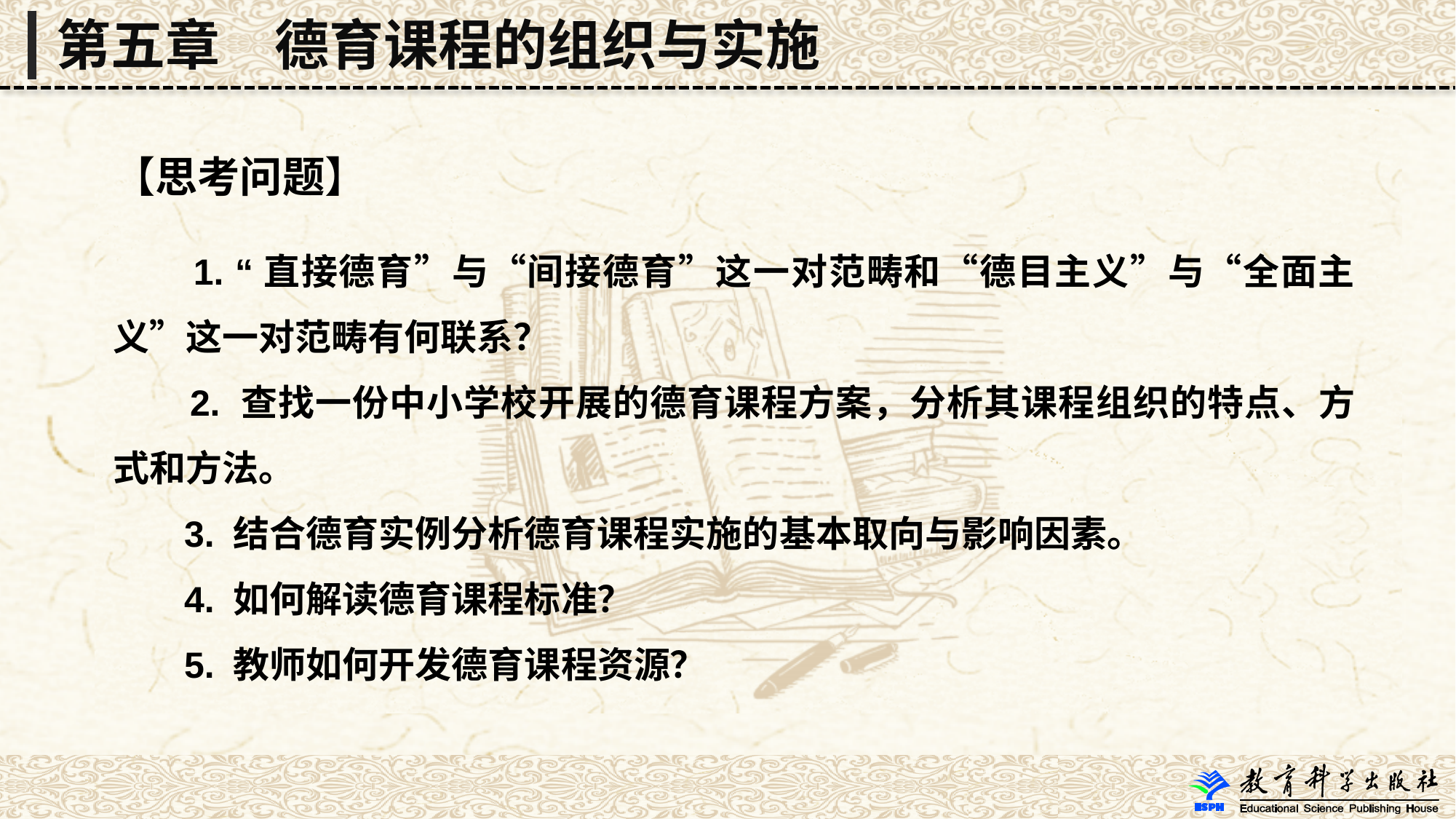

第五章　德育课程的组织与实施
【思考问题】

       1. “直接德育”与“间接德育”这一对范畴和“德目主义”与“全面主义”这一对范畴有何联系？
       2. 查找一份中小学校开展的德育课程方案，分析其课程组织的特点、方式和方法。
       3. 结合德育实例分析德育课程实施的基本取向与影响因素。
       4. 如何解读德育课程标准？
       5. 教师如何开发德育课程资源？